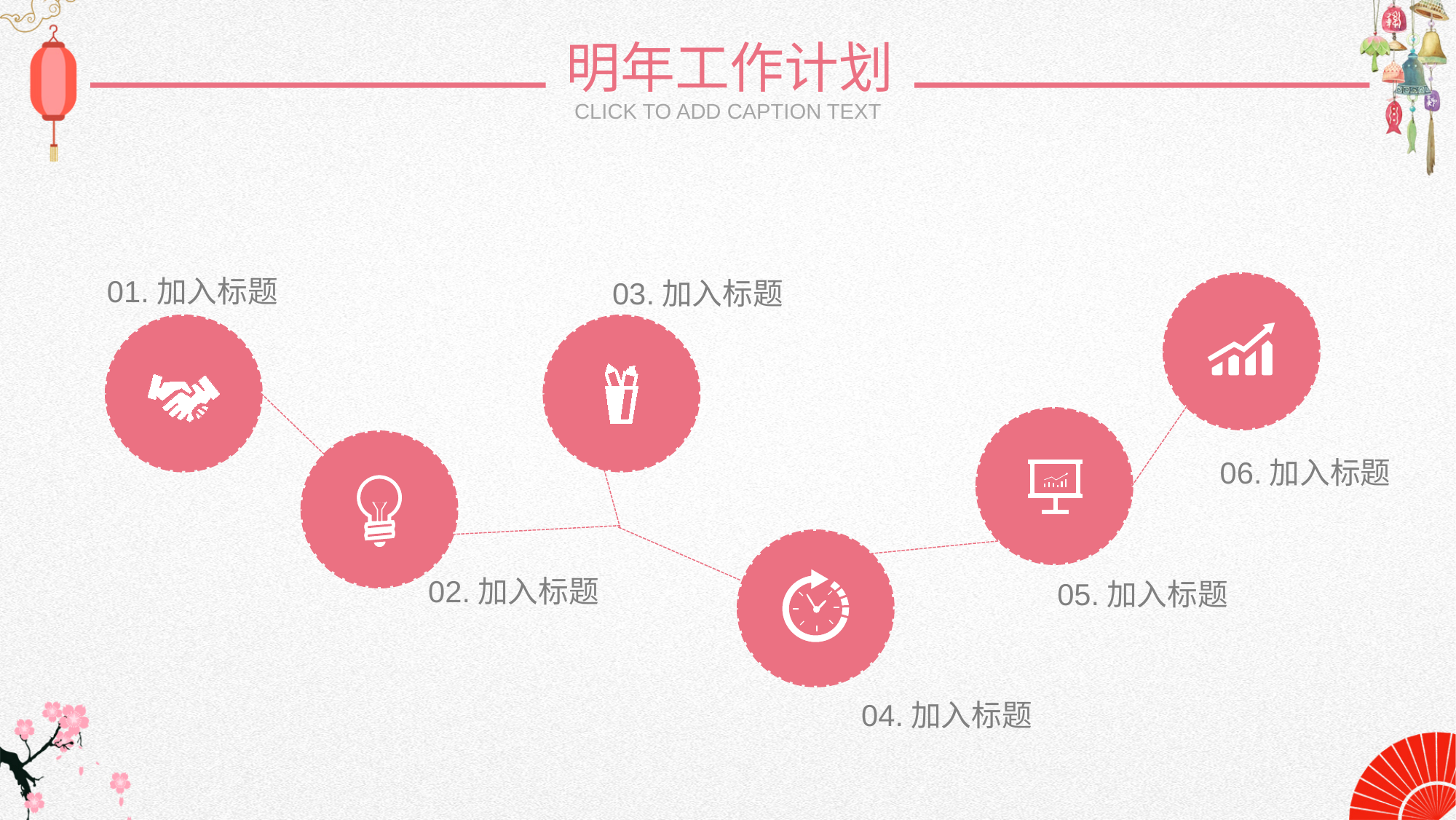

明年工作计划

CLICK TO ADD CAPTION TEXT
01.加入标题
03.加入标题

06.加入标题

02.加入标题
05.加入标题
04.加入标题